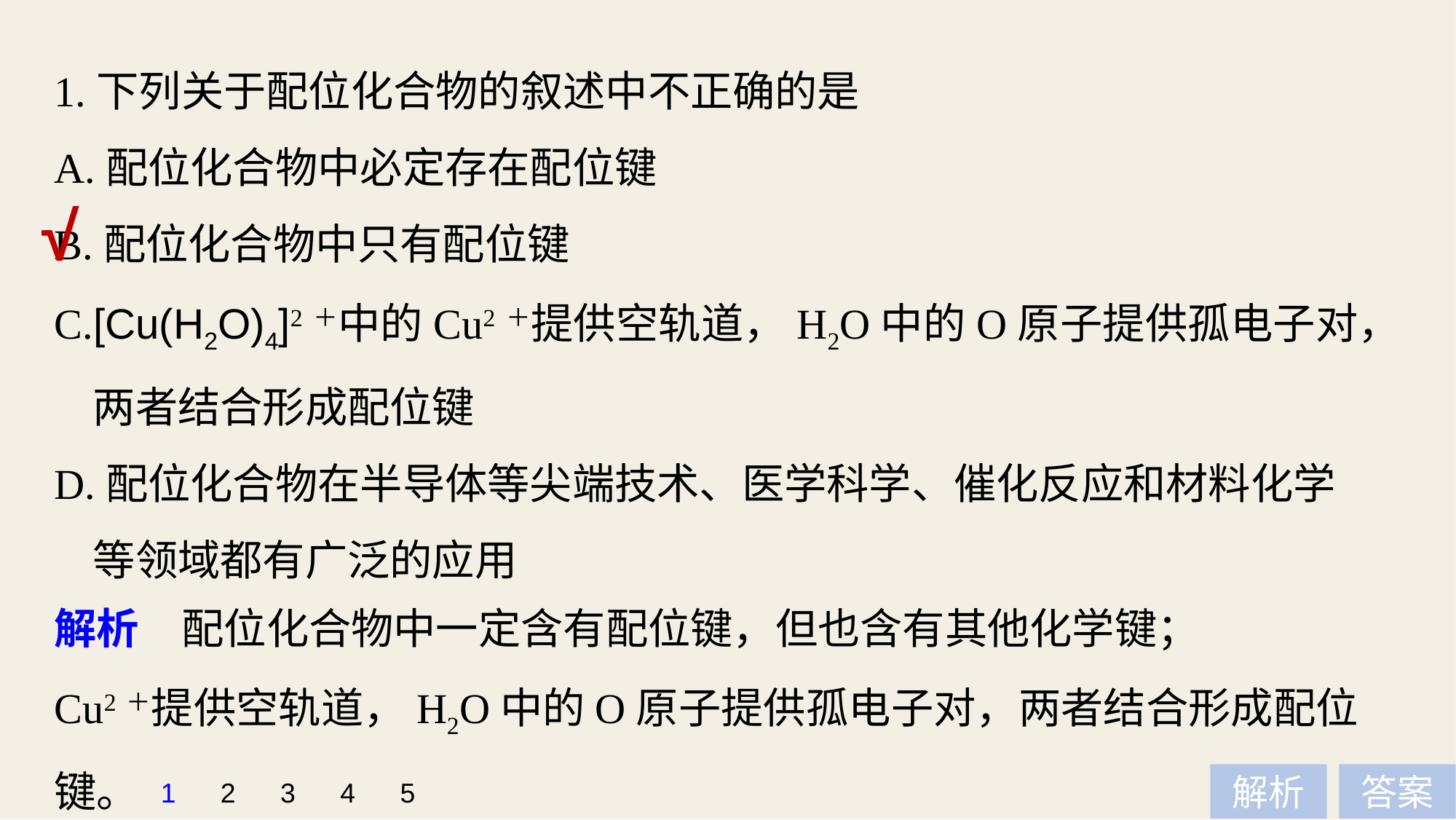

1.下列关于配位化合物的叙述中不正确的是
A.配位化合物中必定存在配位键
B.配位化合物中只有配位键
C.[Cu(H2O)4]2＋中的Cu2＋提供空轨道，H2O中的O原子提供孤电子对，
   两者结合形成配位键
D.配位化合物在半导体等尖端技术、医学科学、催化反应和材料化学
   等领域都有广泛的应用
√
解析　配位化合物中一定含有配位键，但也含有其他化学键；
Cu2＋提供空轨道，H2O中的O原子提供孤电子对，两者结合形成配位键。
1
2
3
4
5
解析
答案